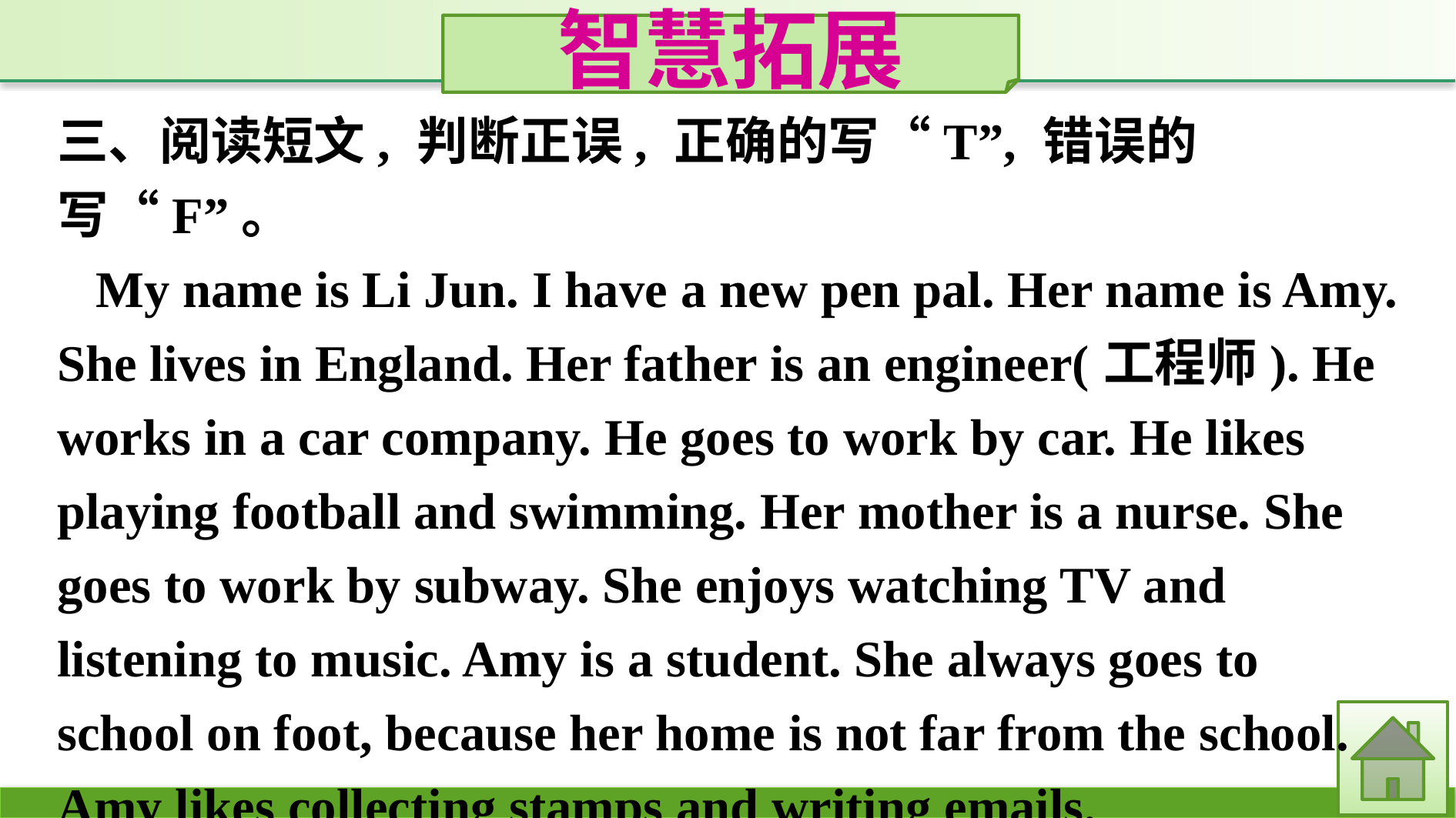

智慧拓展
三、阅读短文, 判断正误, 正确的写“T”, 错误的写“F”。
My name is Li Jun. I have a new pen pal. Her name is Amy. She lives in England. Her father is an engineer(工程师). He works in a car company. He goes to work by car. He likes playing football and swimming. Her mother is a nurse. She goes to work by subway. She enjoys watching TV and listening to music. Amy is a student. She always goes to school on foot, because her home is not far from the school. Amy likes collecting stamps and writing emails.